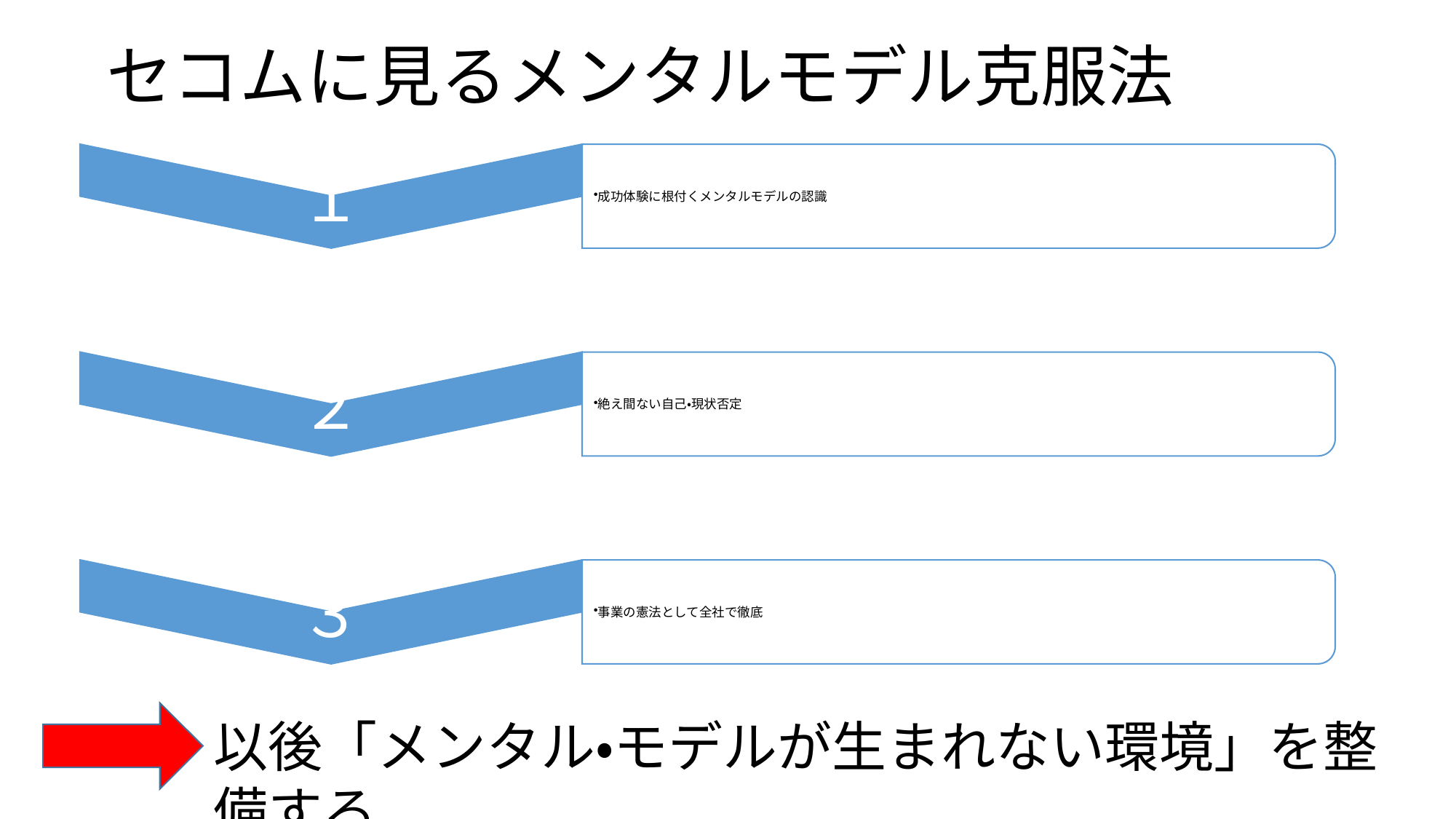

# セコムに見るメンタルモデル克服法
１
成功体験に根付くメンタルモデルの認識
２
絶え間ない自己・現状否定
３
事業の憲法として全社で徹底

以後「メンタル・モデルが生まれない環境」を整備する